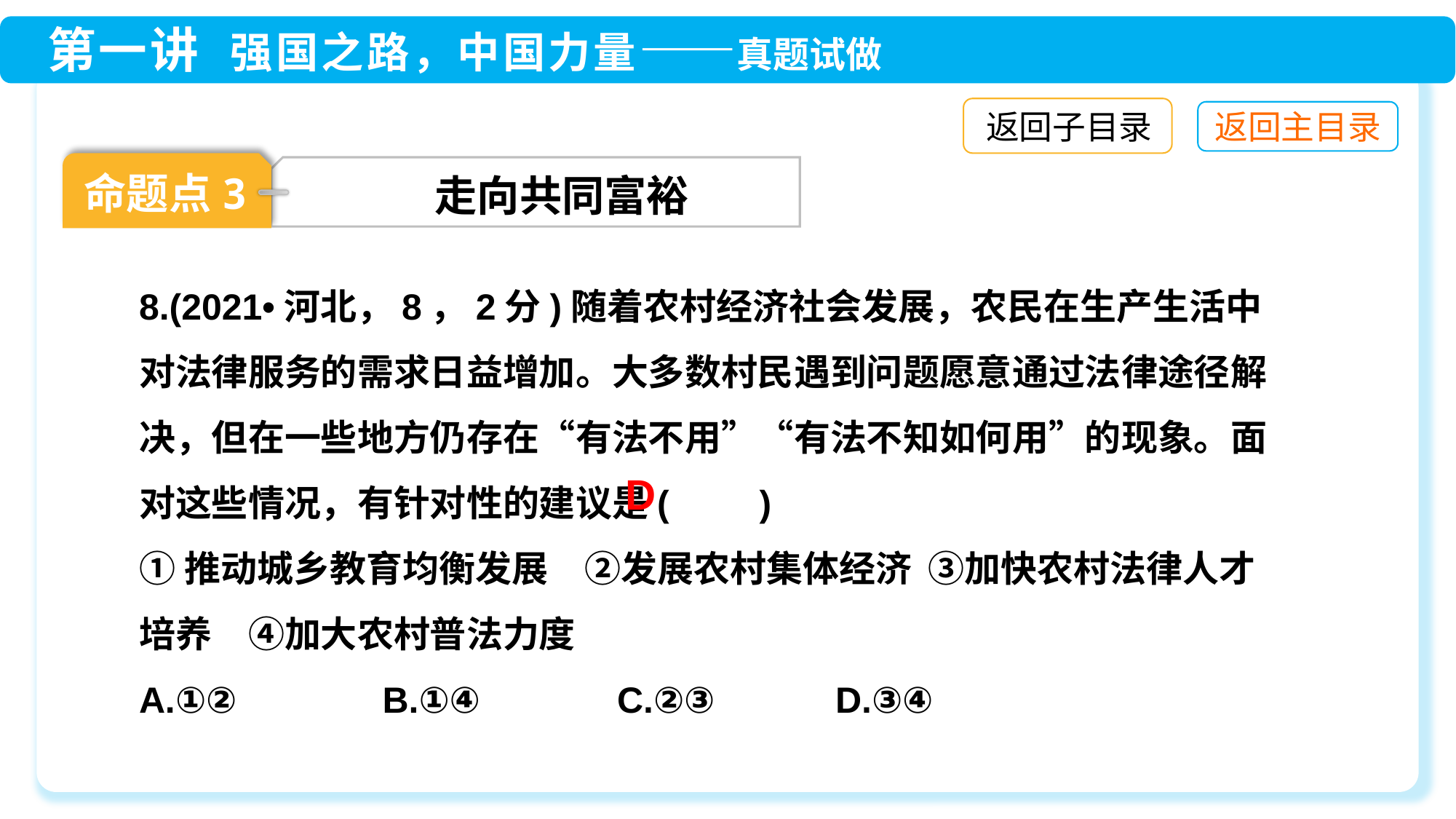

返回子目录

命题点3
走向共同富裕

8.(2021•河北，8，2分)随着农村经济社会发展，农民在生产生活中对法律服务的需求日益增加。大多数村民遇到问题愿意通过法律途径解决，但在一些地方仍存在“有法不用”“有法不知如何用”的现象。面对这些情况，有针对性的建议是(　　)
①推动城乡教育均衡发展　②发展农村集体经济  ③加快农村法律人才培养　④加大农村普法力度
A.①②　	  B.①④　	    C.②③　	    D.③④
D